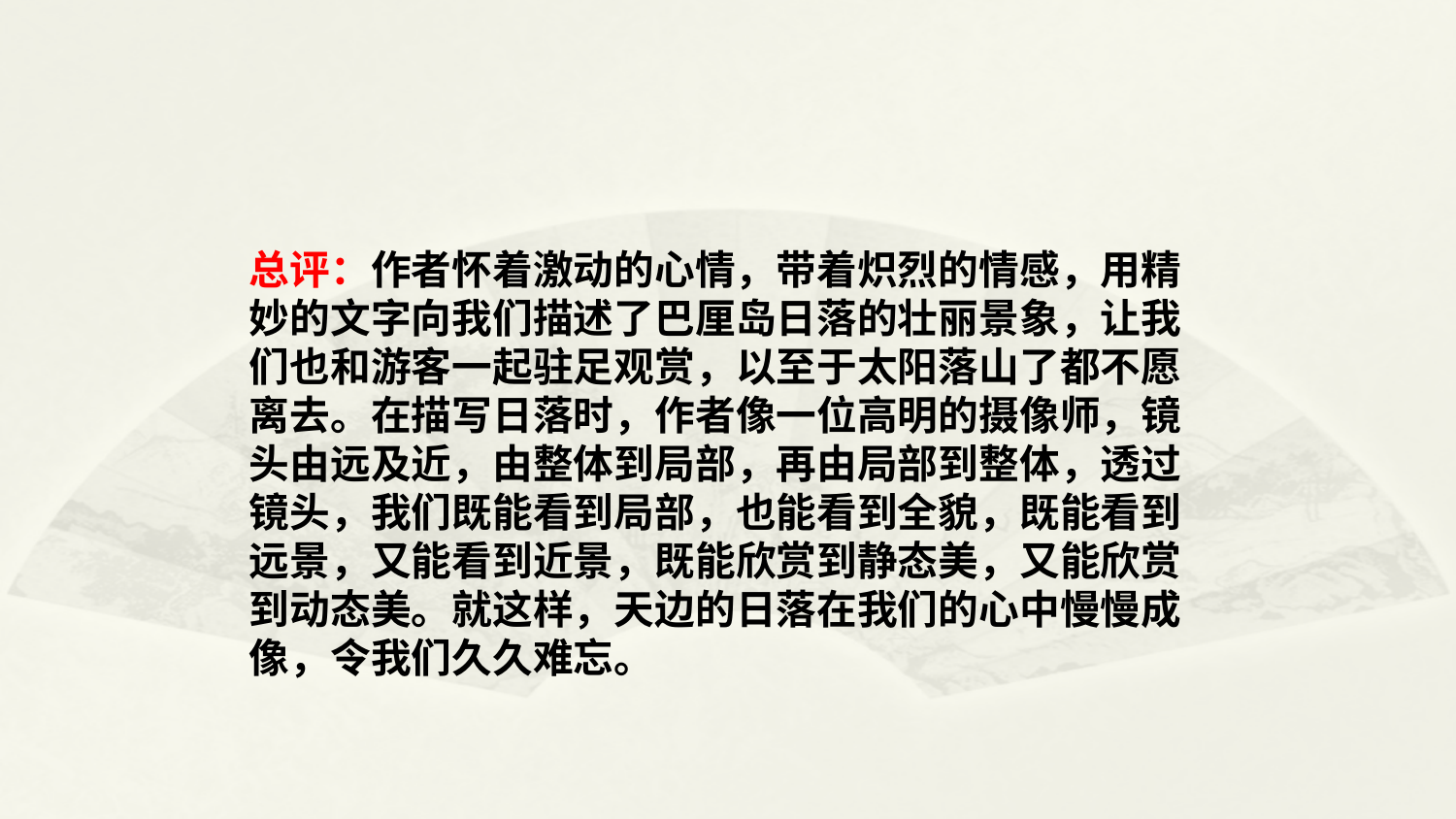

总评：作者怀着激动的心情，带着炽烈的情感，用精妙的文字向我们描述了巴厘岛日落的壮丽景象，让我们也和游客一起驻足观赏，以至于太阳落山了都不愿离去。在描写日落时，作者像一位高明的摄像师，镜头由远及近，由整体到局部，再由局部到整体，透过镜头，我们既能看到局部，也能看到全貌，既能看到远景，又能看到近景，既能欣赏到静态美，又能欣赏到动态美。就这样，天边的日落在我们的心中慢慢成像，令我们久久难忘。